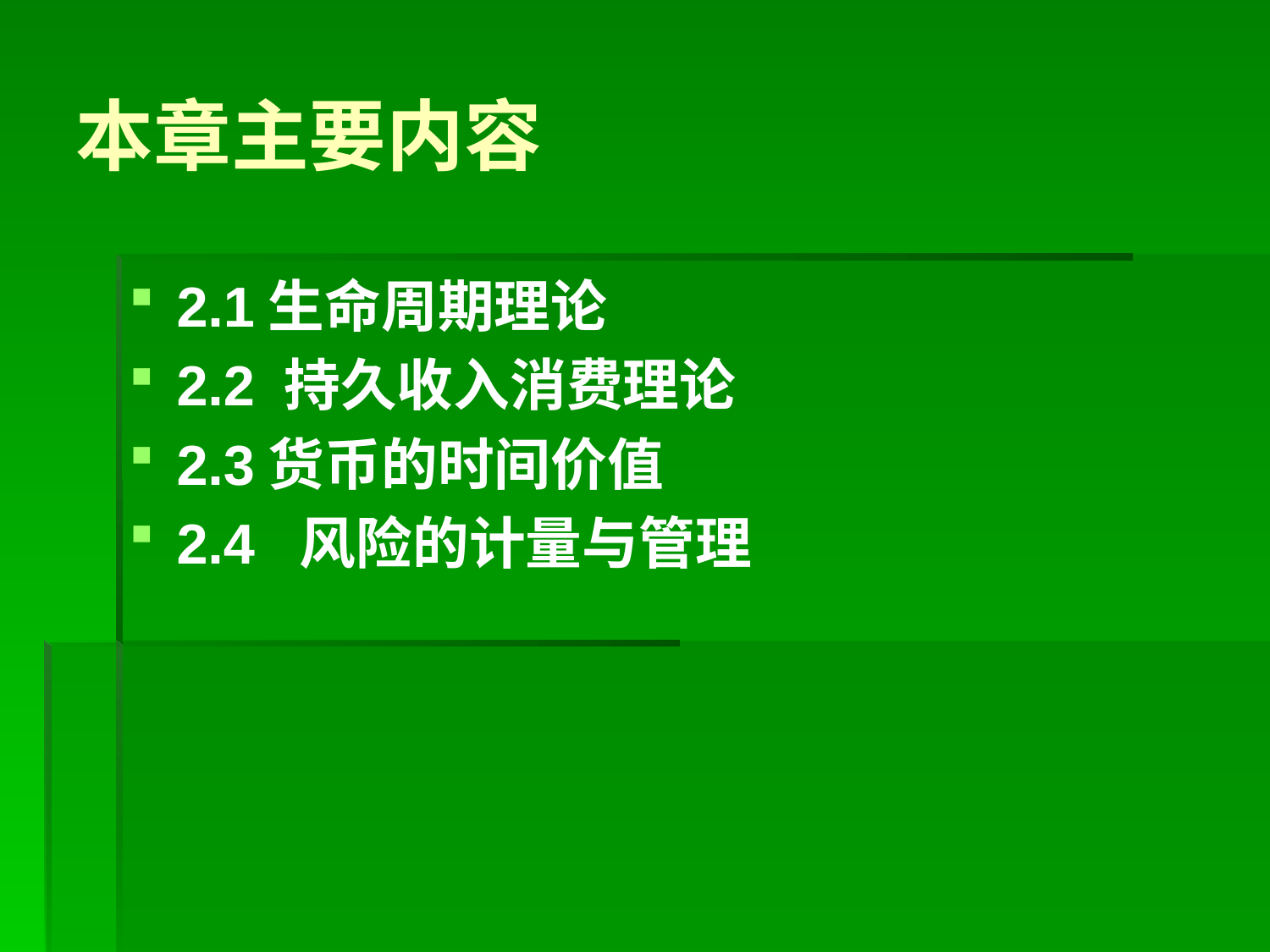

# 本章主要内容
2.1生命周期理论
2.2 持久收入消费理论
2.3货币的时间价值
2.4  风险的计量与管理